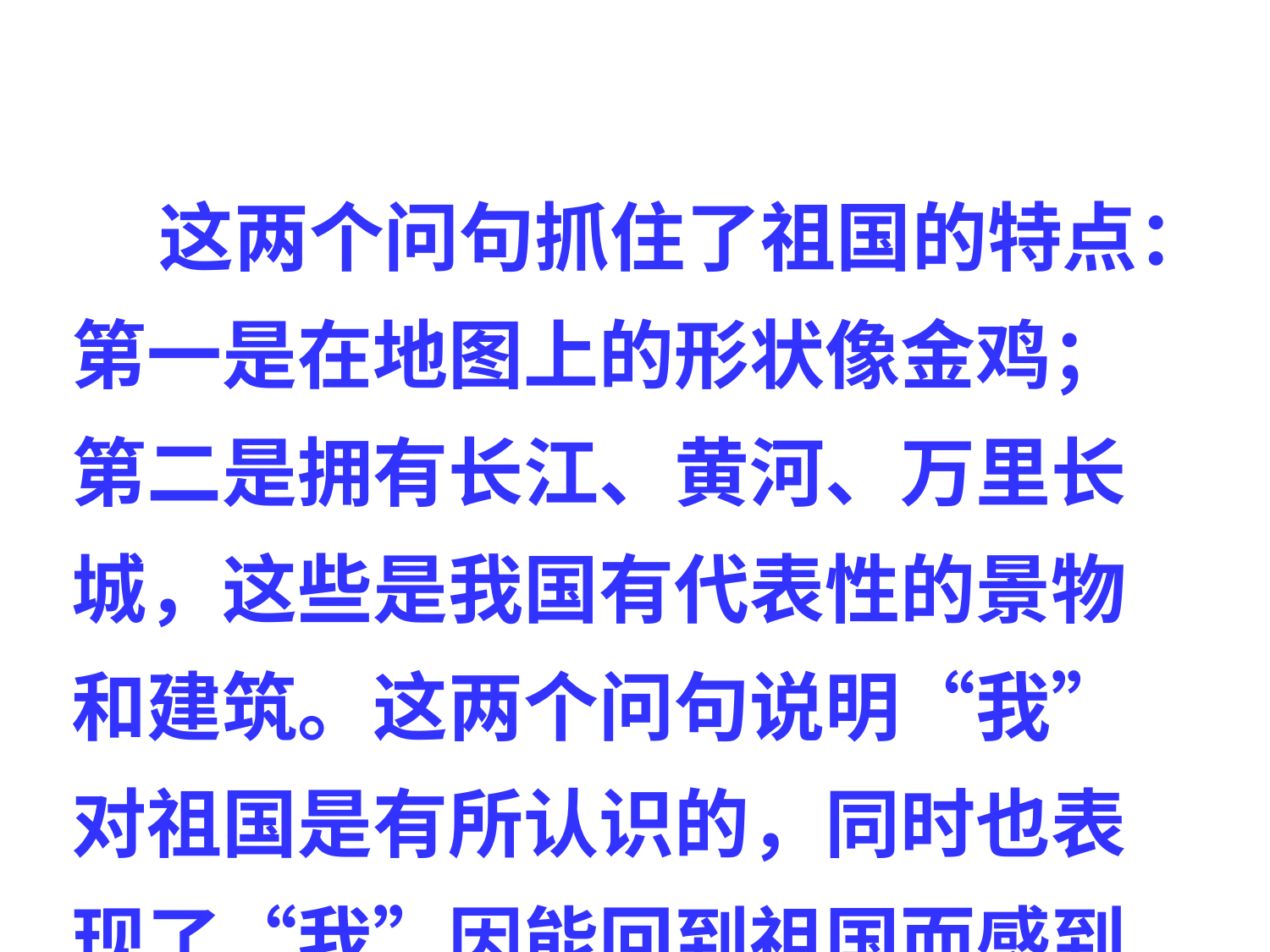

这两个问句抓住了祖国的特点：第一是在地图上的形状像金鸡；第二是拥有长江、黄河、万里长城，这些是我国有代表性的景物和建筑。这两个问句说明“我”对祖国是有所认识的，同时也表现了“我”因能回到祖国而感到喜悦和自豪。